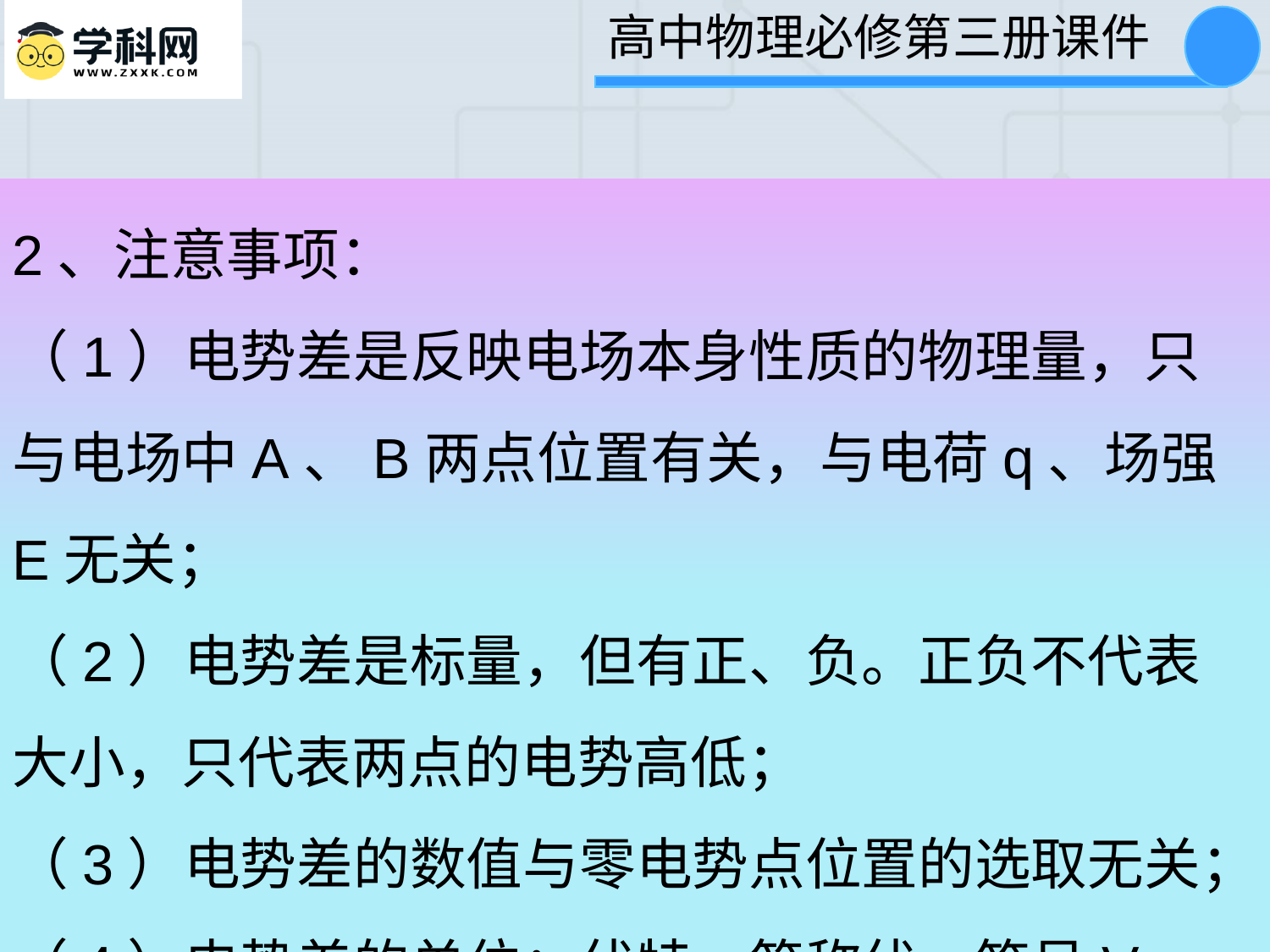

2、注意事项：
（1）电势差是反映电场本身性质的物理量，只与电场中A、B两点位置有关，与电荷q、场强E无关；
（2）电势差是标量，但有正、负。正负不代表大小，只代表两点的电势高低；
（3）电势差的数值与零电势点位置的选取无关；
（4）电势差的单位：伏特，简称伏，符号V